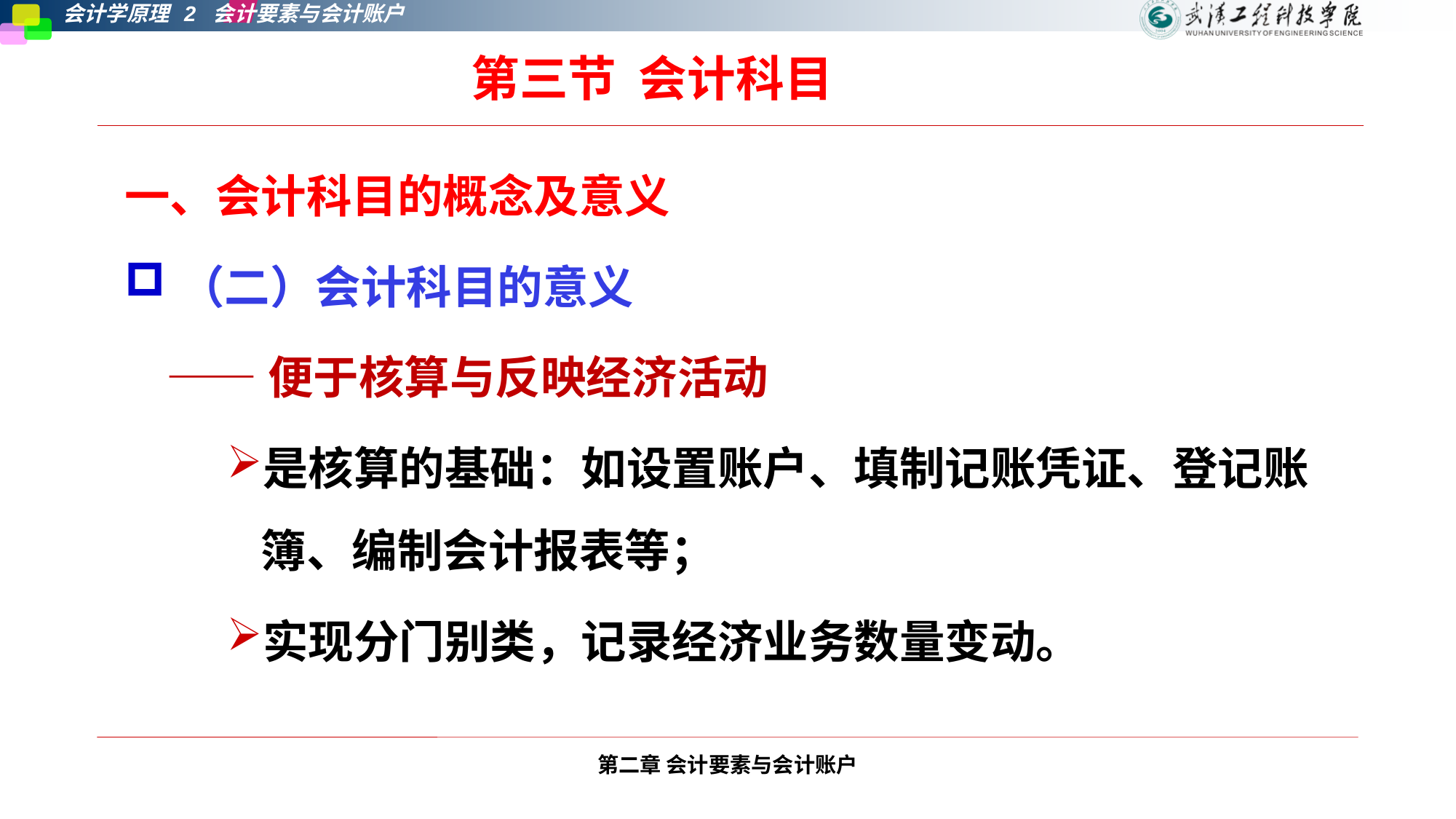

第三节  会计科目
一、会计科目的概念及意义
（二）会计科目的意义
    ——便于核算与反映经济活动
是核算的基础：如设置账户、填制记账凭证、登记账簿、编制会计报表等；
实现分门别类，记录经济业务数量变动。
第二章 会计要素与会计账户